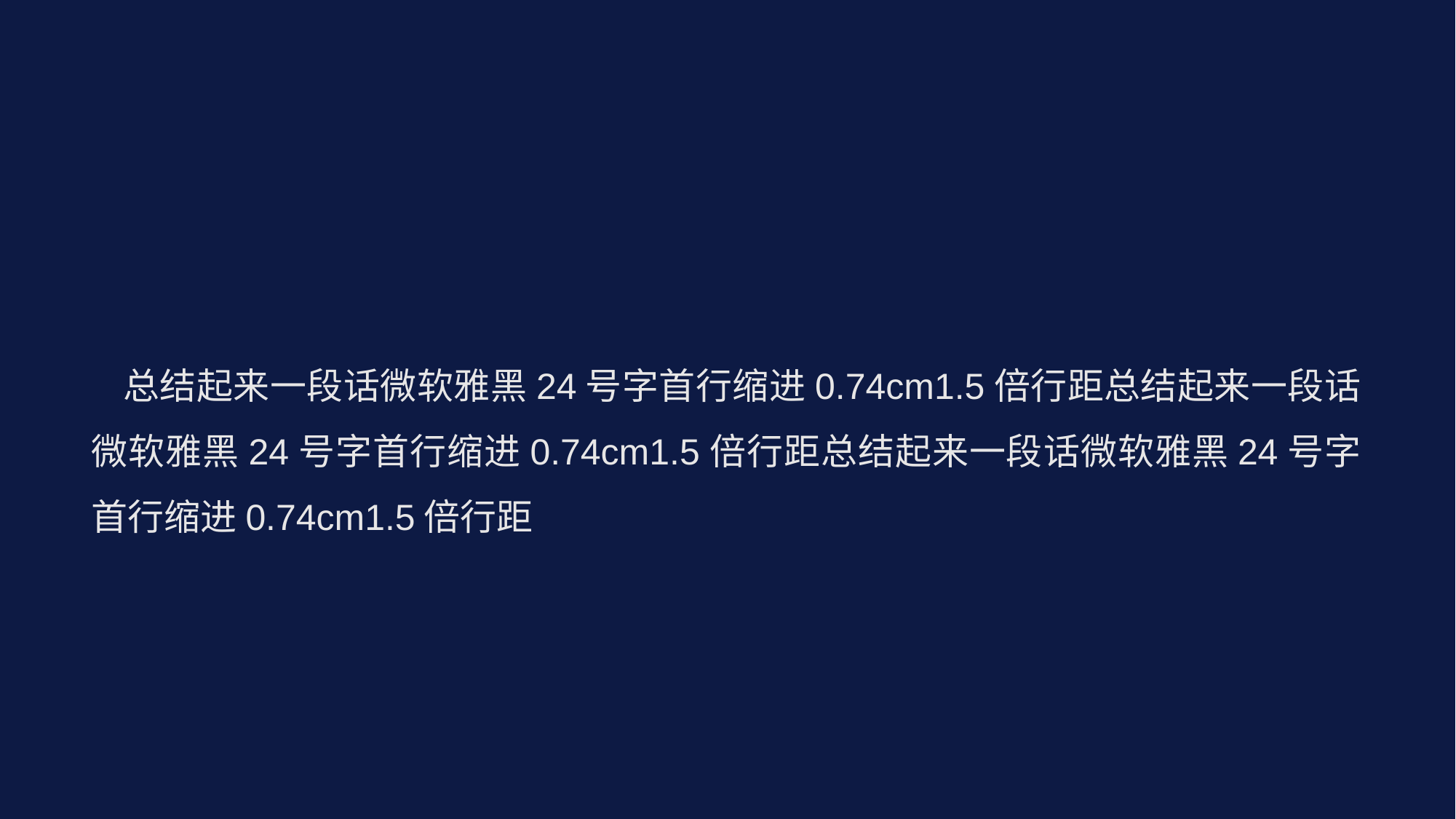

总结起来一段话微软雅黑24号字首行缩进0.74cm1.5倍行距总结起来一段话微软雅黑24号字首行缩进0.74cm1.5倍行距总结起来一段话微软雅黑24号字首行缩进0.74cm1.5倍行距